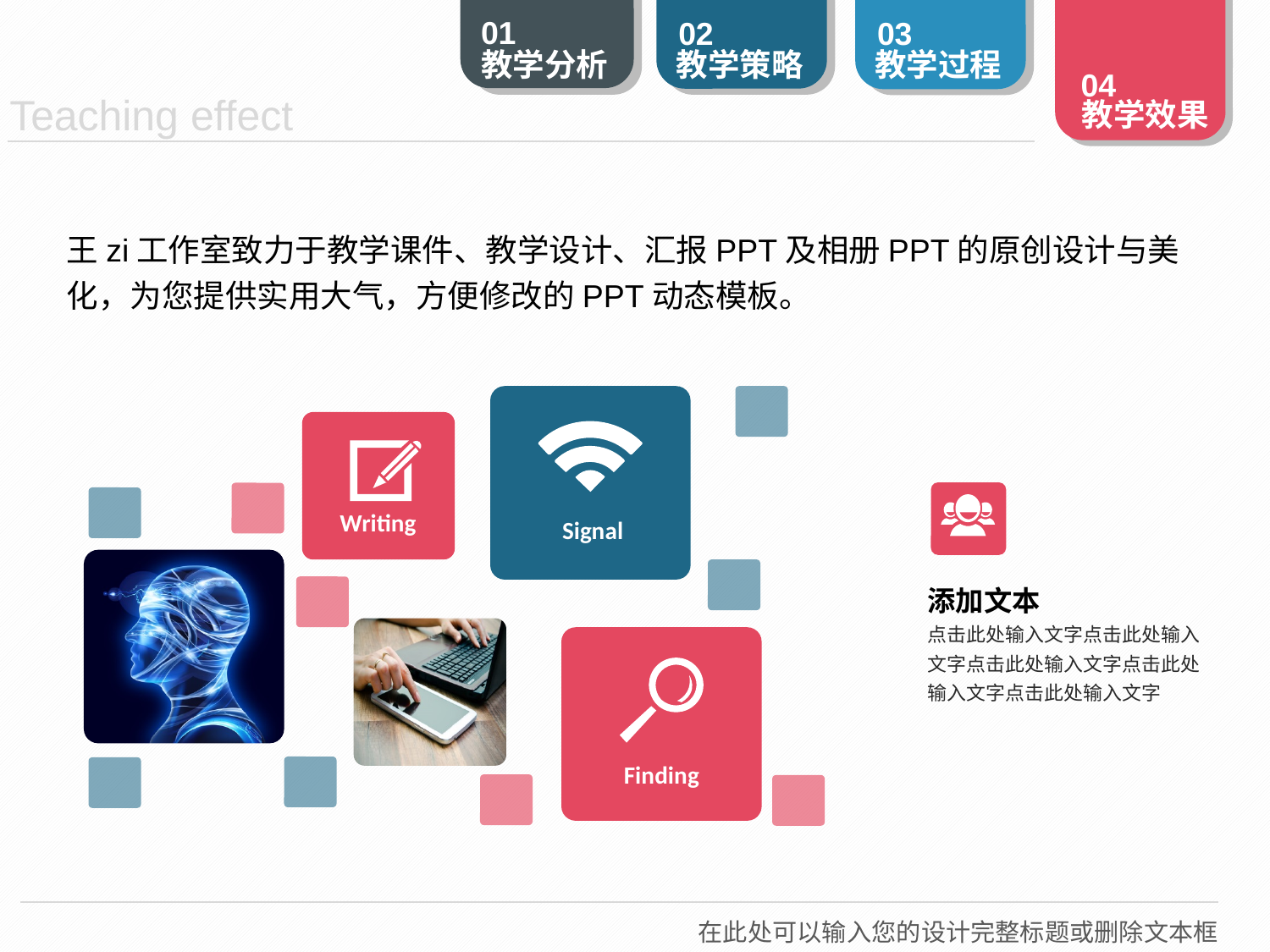

王zi工作室致力于教学课件、教学设计、汇报PPT及相册PPT的原创设计与美化，为您提供实用大气，方便修改的PPT动态模板。

Signal

Writing

添加文本
点击此处输入文字点击此处输入文字点击此处输入文字点击此处输入文字点击此处输入文字

Finding